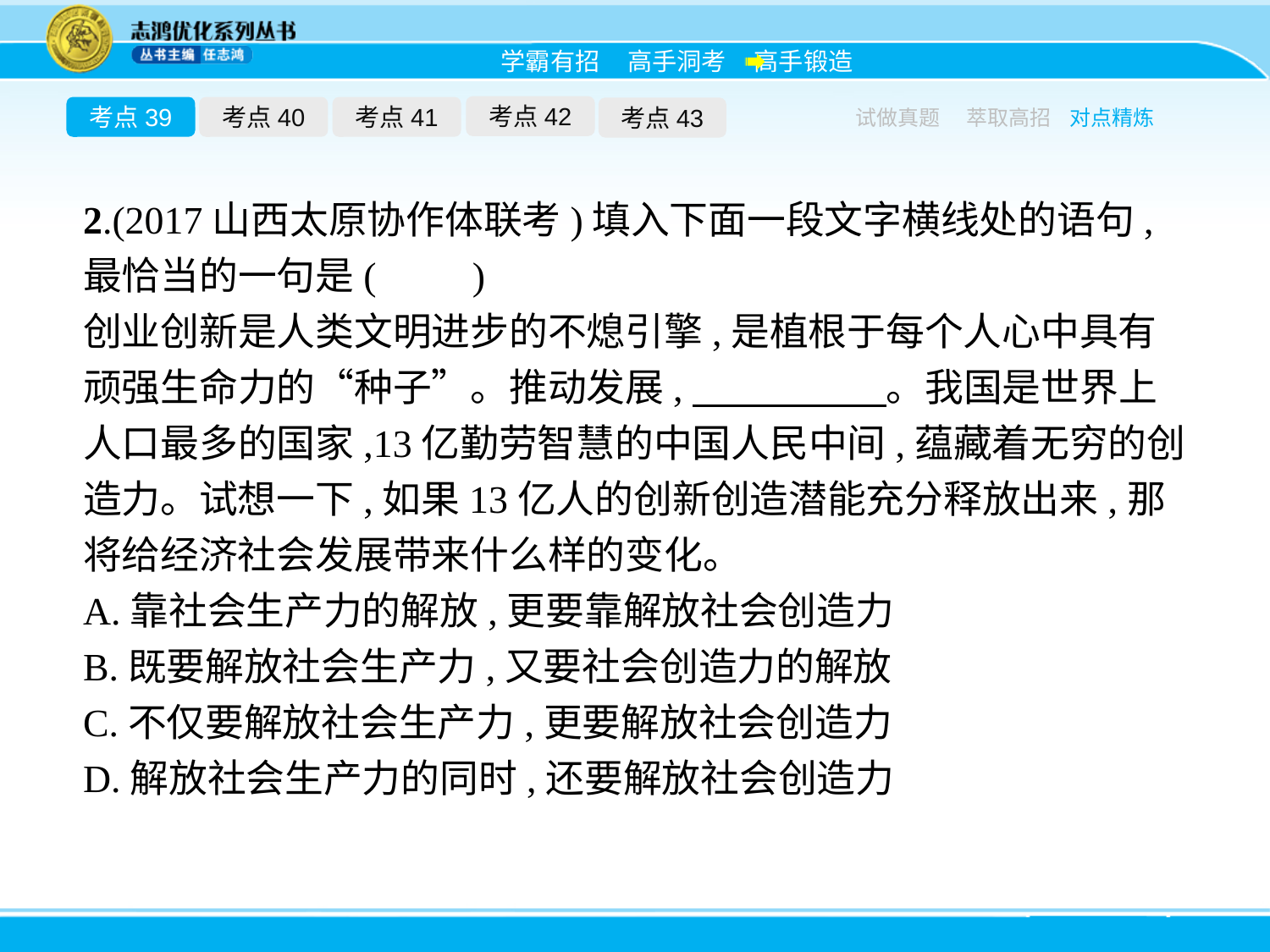

考点42
考点39
考点40
考点41
考点43
试做真题
萃取高招
对点精炼
2.(2017山西太原协作体联考)填入下面一段文字横线处的语句,最恰当的一句是(　　)
创业创新是人类文明进步的不熄引擎,是植根于每个人心中具有顽强生命力的“种子”。推动发展,　　　　　。我国是世界上人口最多的国家,13亿勤劳智慧的中国人民中间,蕴藏着无穷的创造力。试想一下,如果13亿人的创新创造潜能充分释放出来,那将给经济社会发展带来什么样的变化。
A.靠社会生产力的解放,更要靠解放社会创造力
B.既要解放社会生产力,又要社会创造力的解放
C.不仅要解放社会生产力,更要解放社会创造力
D.解放社会生产力的同时,还要解放社会创造力